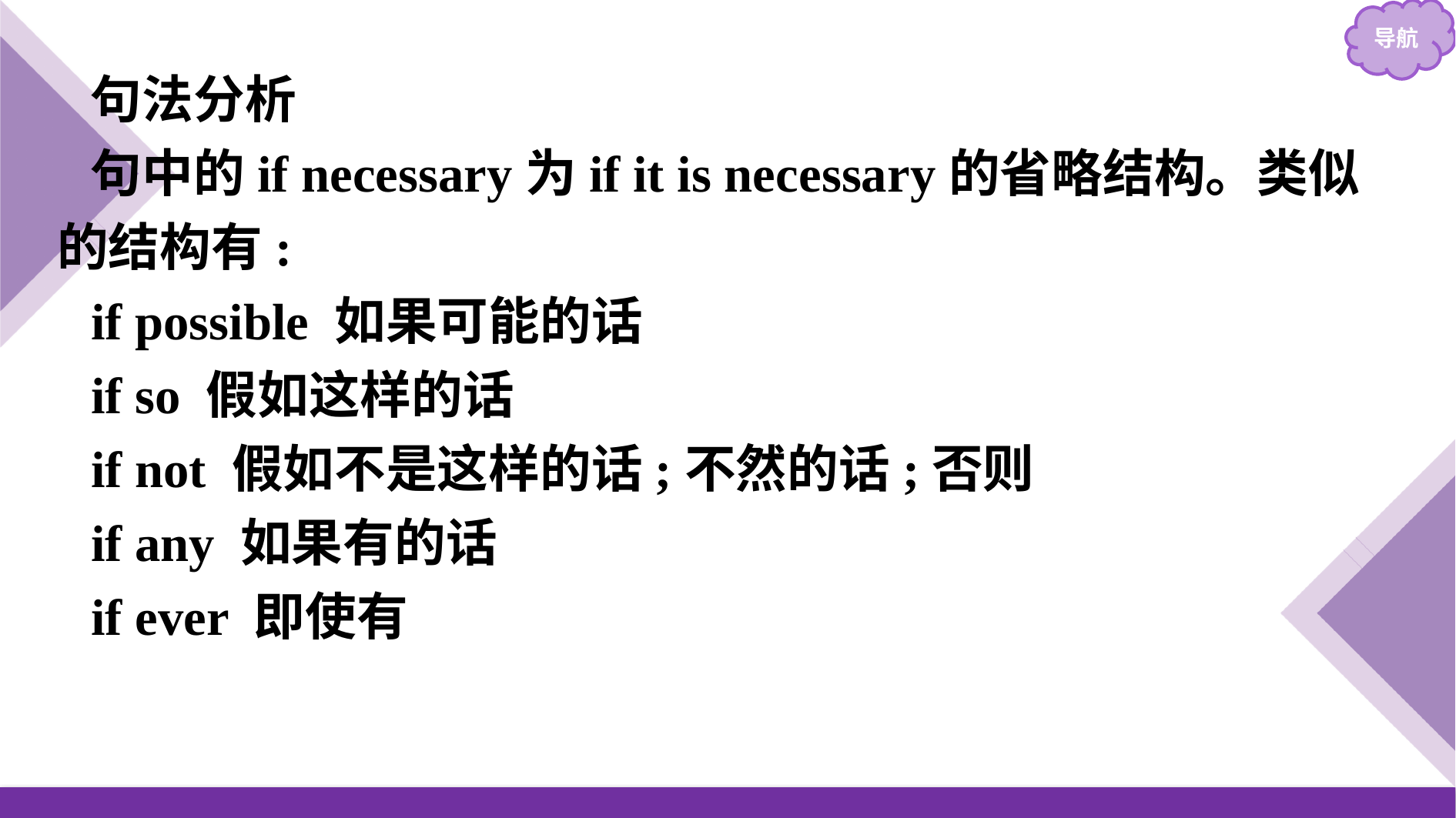

句法分析
句中的if necessary为if it is necessary的省略结构。类似的结构有:
if possible 如果可能的话
if so 假如这样的话
if not 假如不是这样的话;不然的话;否则
if any 如果有的话
if ever 即使有